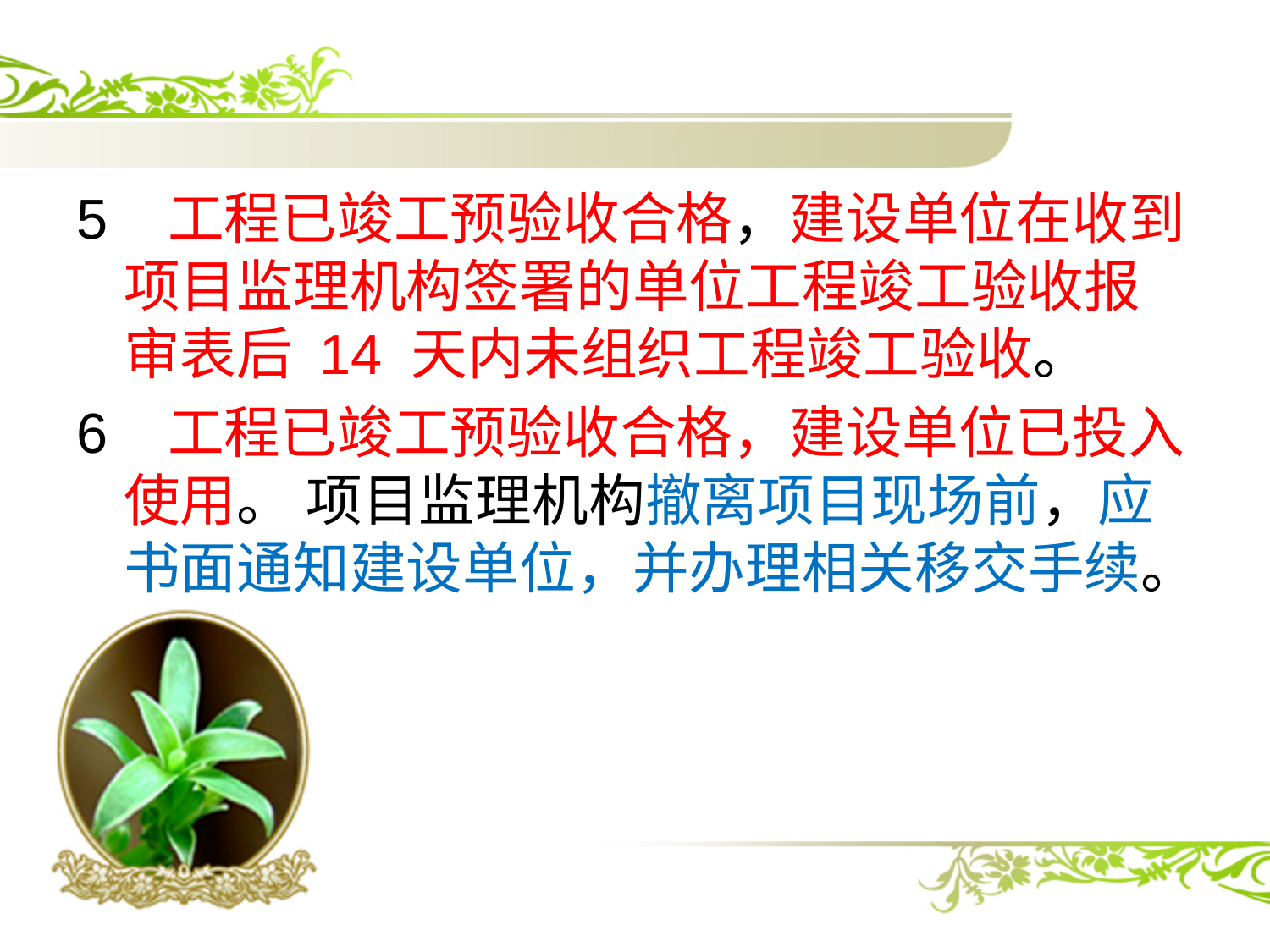

5   工程已竣工预验收合格，建设单位在收到项目监理机构签署的单位工程竣工验收报审表后 14 天内未组织工程竣工验收。
6   工程已竣工预验收合格，建设单位已投入使用。 项目监理机构撤离项目现场前，应书面通知建设单位，并办理相关移交手续。